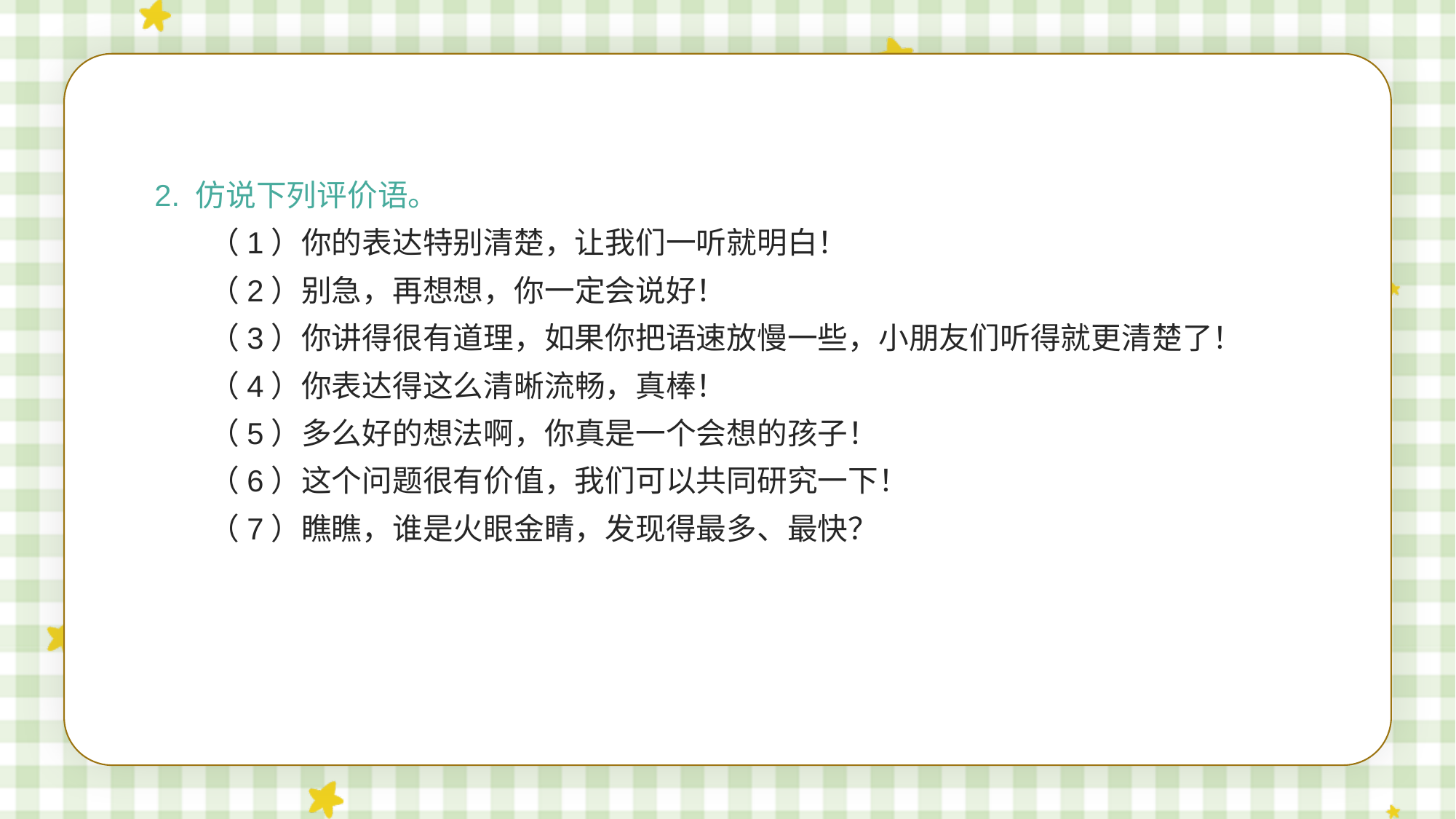

2. 仿说下列评价语。
（1）你的表达特别清楚，让我们一听就明白！
（2）别急，再想想，你一定会说好！
（3）你讲得很有道理，如果你把语速放慢一些，小朋友们听得就更清楚了！
（4）你表达得这么清晰流畅，真棒！
（5）多么好的想法啊，你真是一个会想的孩子！
（6）这个问题很有价值，我们可以共同研究一下！
（7）瞧瞧，谁是火眼金睛，发现得最多、最快？